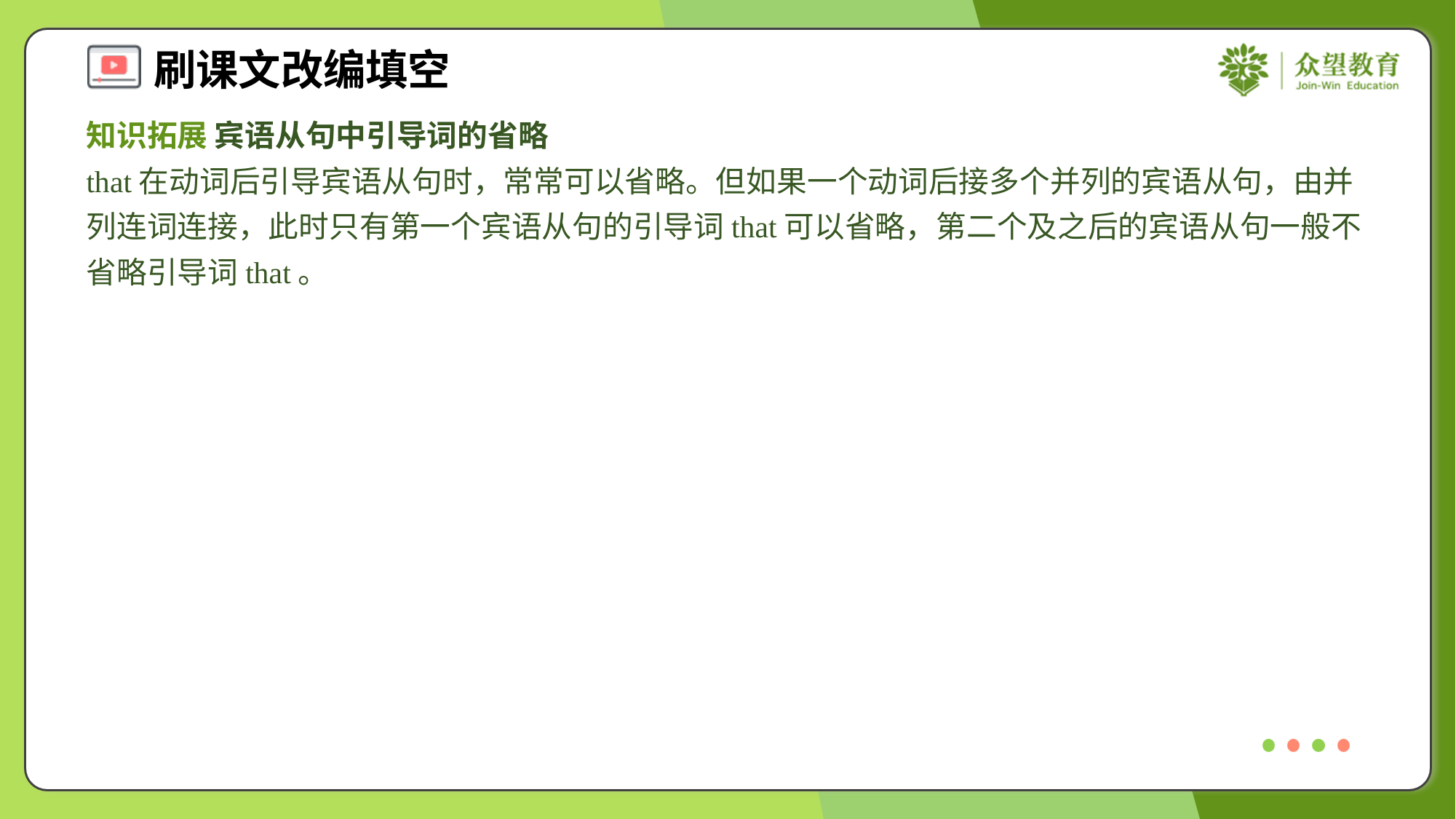

知识拓展 宾语从句中引导词的省略
that在动词后引导宾语从句时，常常可以省略。但如果一个动词后接多个并列的宾语从句，由并列连词连接，此时只有第一个宾语从句的引导词that可以省略，第二个及之后的宾语从句一般不省略引导词that。